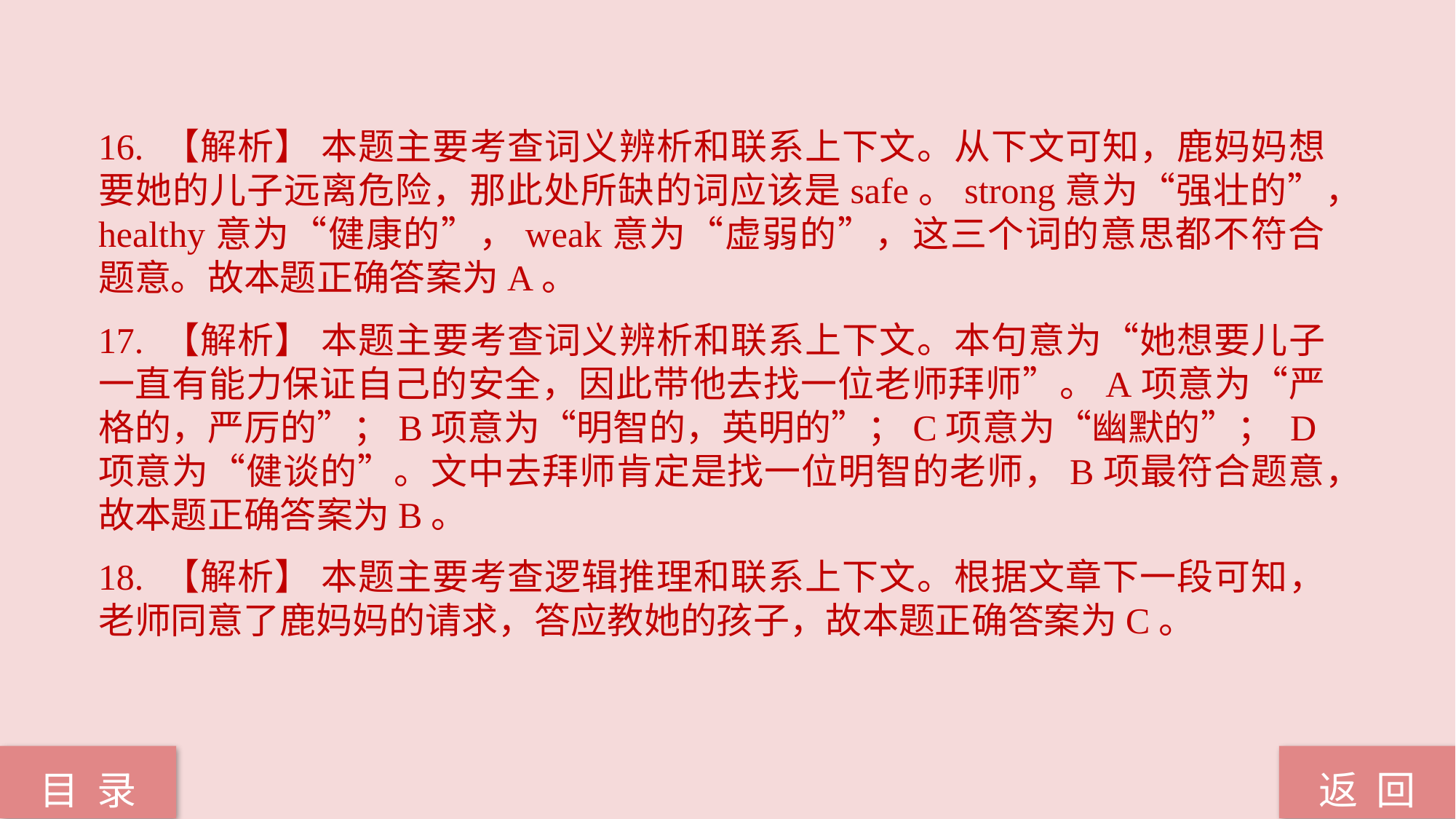

16. 【解析】 本题主要考查词义辨析和联系上下文。从下文可知，鹿妈妈想要她的儿子远离危险，那此处所缺的词应该是safe。strong意为“强壮的”，healthy意为“健康的”，weak意为“虚弱的”，这三个词的意思都不符合题意。故本题正确答案为A。
17. 【解析】 本题主要考查词义辨析和联系上下文。本句意为“她想要儿子一直有能力保证自己的安全，因此带他去找一位老师拜师”。A项意为“严格的，严厉的”；B项意为“明智的，英明的”；C项意为“幽默的”； D项意为“健谈的”。文中去拜师肯定是找一位明智的老师，B项最符合题意，故本题正确答案为B。
18. 【解析】 本题主要考查逻辑推理和联系上下文。根据文章下一段可知，老师同意了鹿妈妈的请求，答应教她的孩子，故本题正确答案为C。
返  回